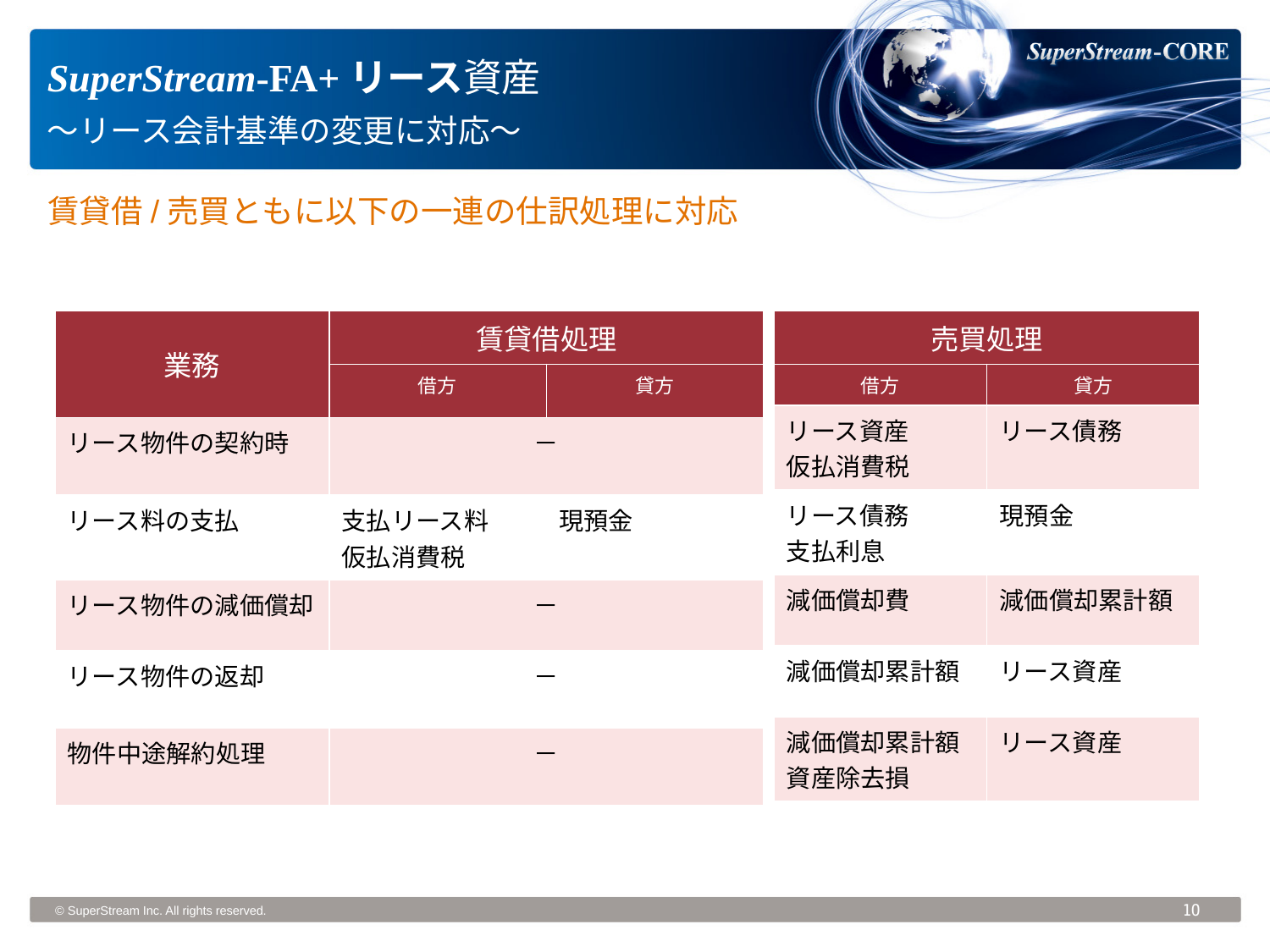

SuperStream-FA+リース資産　
～リース会計基準の変更に対応～
賃貸借/売買ともに以下の一連の仕訳処理に対応
| 業務 | 賃貸借処理 |  |
| --- | --- | --- |
|  | 借方 | 貸方 |
| リース物件の契約時 | － |  |
| リース料の支払 | 支払リース料 仮払消費税 | 現預金 |
| リース物件の減価償却 | － |  |
| リース物件の返却 | － |  |
| 物件中途解約処理 | － |  |
| 売買処理 |  |
| --- | --- |
| 借方 | 貸方 |
| リース資産 仮払消費税 | リース債務 |
| リース債務 支払利息 | 現預金 |
| 減価償却費 | 減価償却累計額 |
| 減価償却累計額 | リース資産 |
| 減価償却累計額 資産除去損 | リース資産 |
© SuperStream Inc. All rights reserved.
10